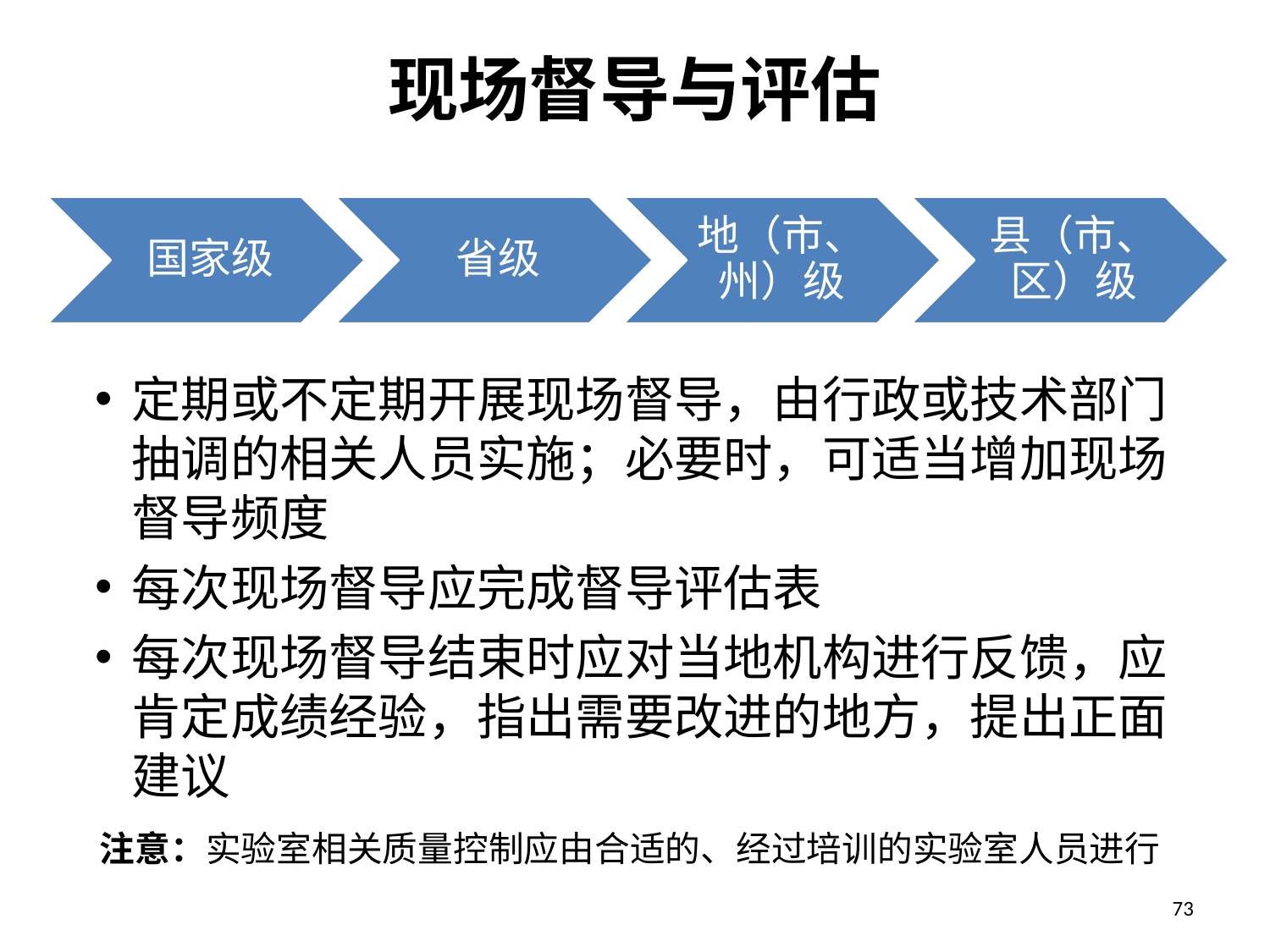

# 现场督导与评估
国家级
省级
地（市、州）级
县（市、区）级
定期或不定期开展现场督导，由行政或技术部门抽调的相关人员实施；必要时，可适当增加现场督导频度
每次现场督导应完成督导评估表
每次现场督导结束时应对当地机构进行反馈，应肯定成绩经验，指出需要改进的地方，提出正面建议
注意：实验室相关质量控制应由合适的、经过培训的实验室人员进行
73